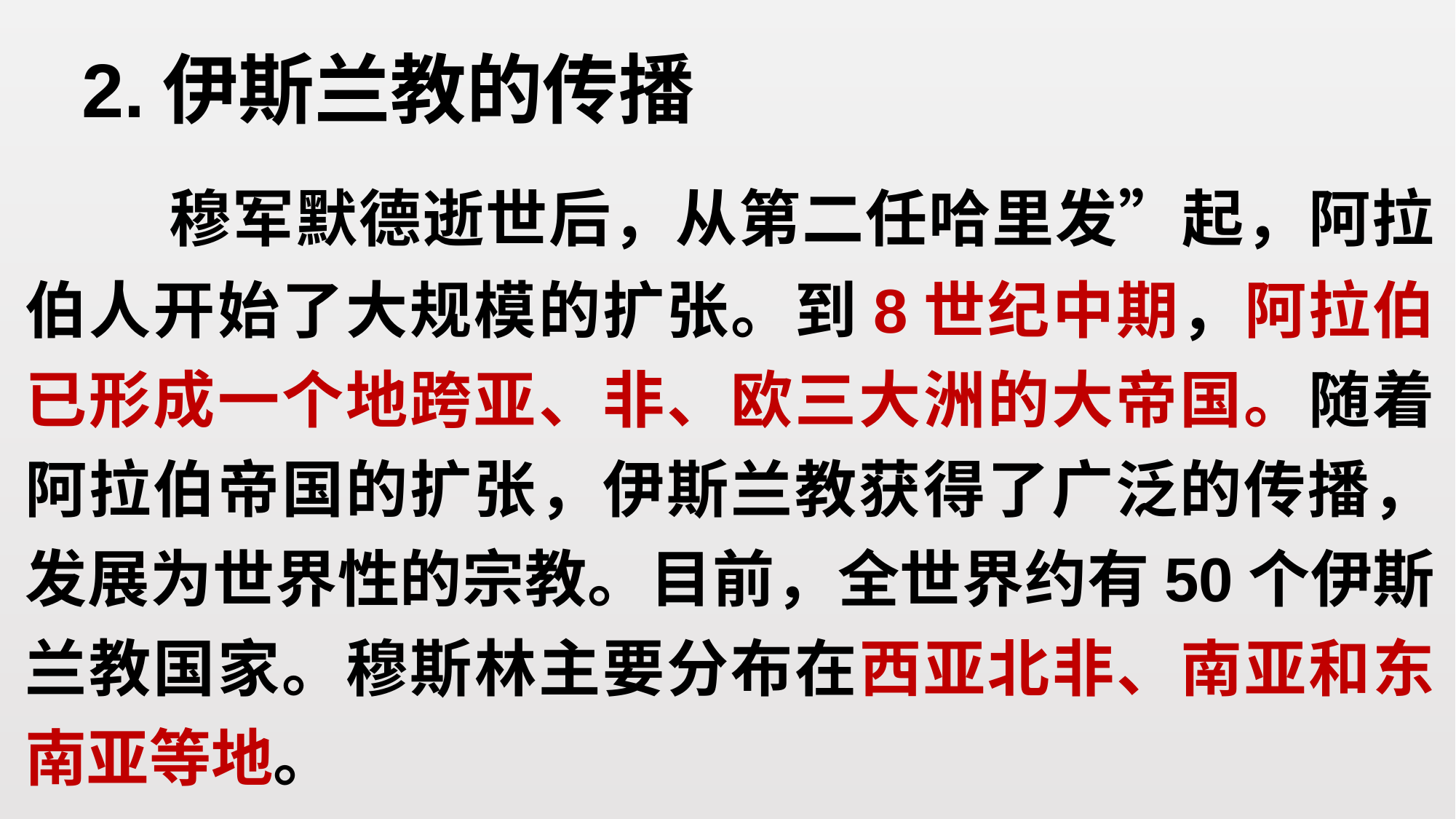

2.伊斯兰教的传播
    穆军默德逝世后，从第二任哈里发”起，阿拉伯人开始了大规模的扩张。到8世纪中期，阿拉伯已形成一个地跨亚、非、欧三大洲的大帝国。随着阿拉伯帝国的扩张，伊斯兰教获得了广泛的传播，发展为世界性的宗教。目前，全世界约有50个伊斯兰教国家。穆斯林主要分布在西亚北非、南亚和东南亚等地。